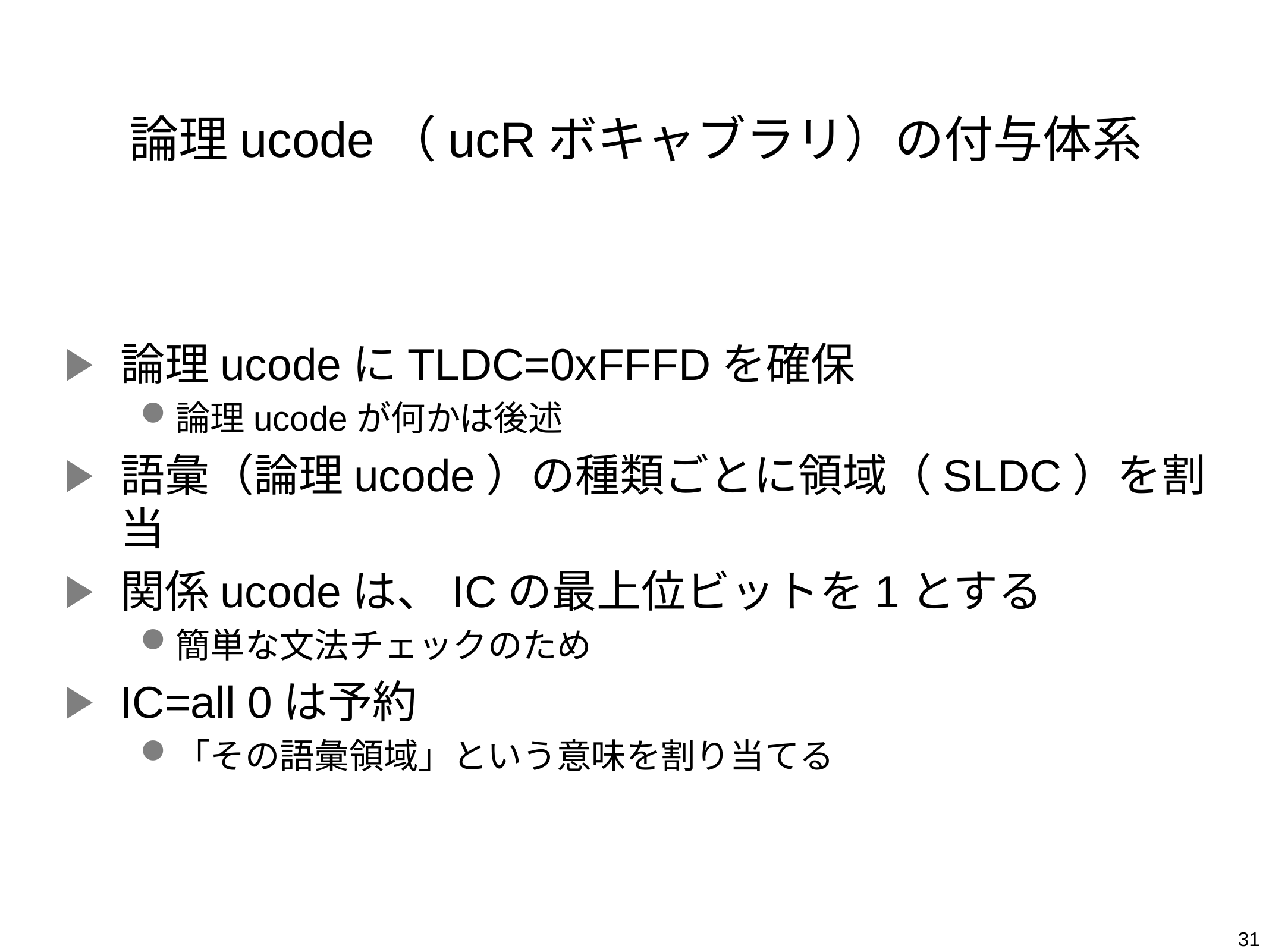

# 論理ucode（ucRボキャブラリ）の付与体系
論理ucodeにTLDC=0xFFFDを確保
論理ucodeが何かは後述
語彙（論理ucode）の種類ごとに領域（SLDC）を割当
関係ucodeは、ICの最上位ビットを1とする
簡単な文法チェックのため
IC=all 0は予約
「その語彙領域」という意味を割り当てる
31